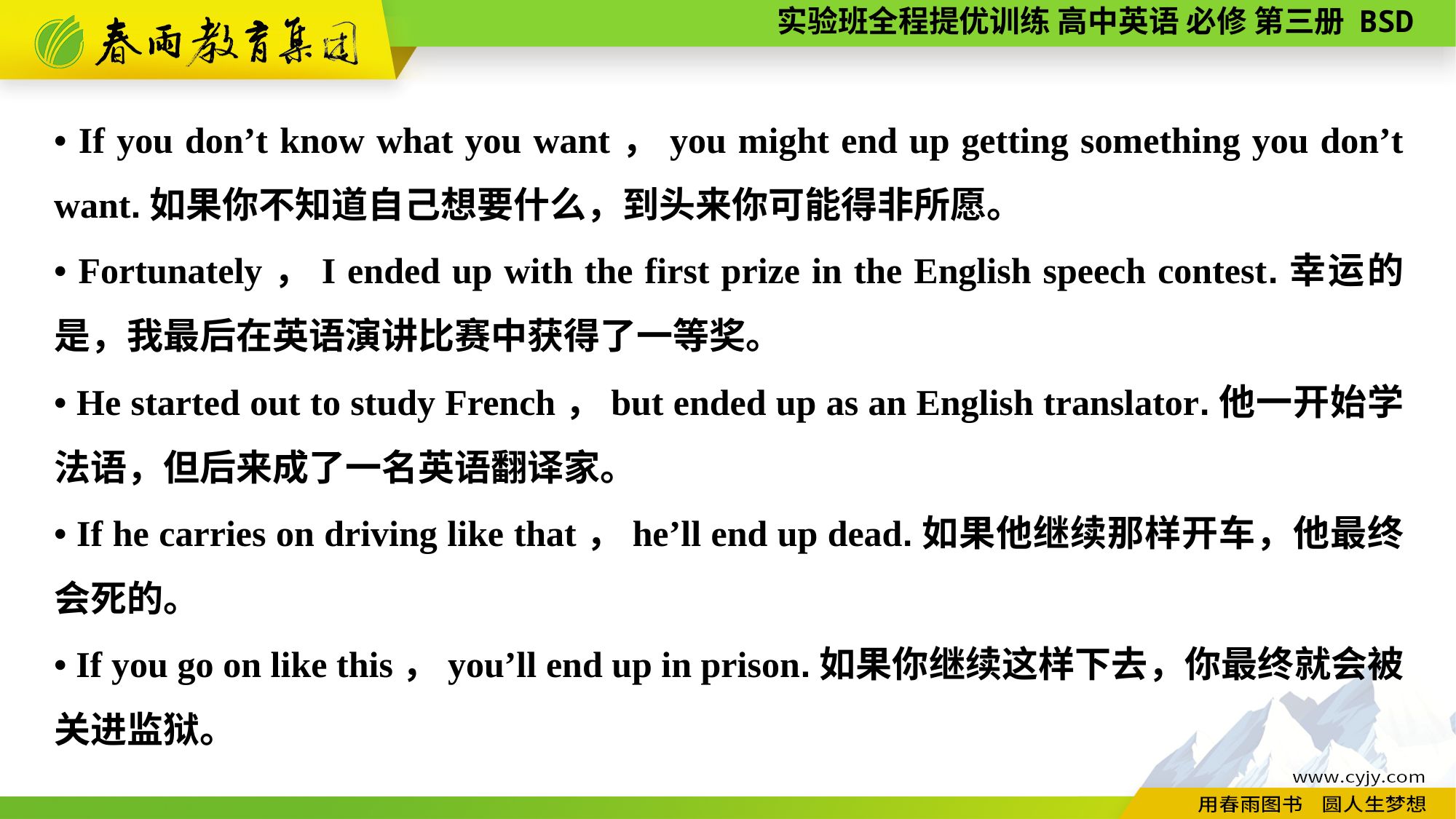

• If you don’t know what you want，you might end up getting something you don’t want.如果你不知道自己想要什么，到头来你可能得非所愿。
• Fortunately，I ended up with the first prize in the English speech contest.幸运的是，我最后在英语演讲比赛中获得了一等奖。
• He started out to study French，but ended up as an English translator.他一开始学法语，但后来成了一名英语翻译家。
• If he carries on driving like that，he’ll end up dead.如果他继续那样开车，他最终会死的。
• If you go on like this，you’ll end up in prison.如果你继续这样下去，你最终就会被关进监狱。